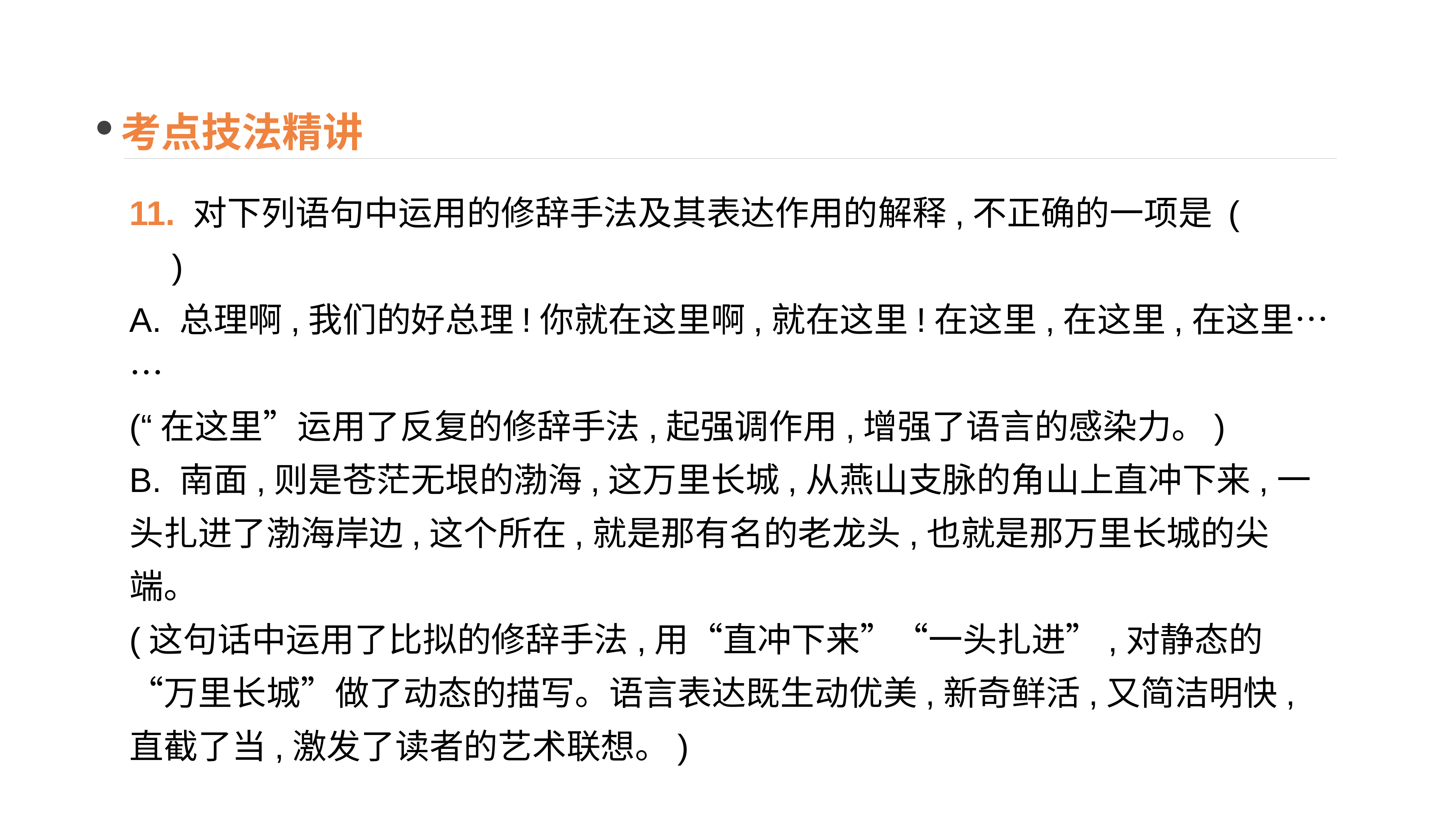

考点技法精讲

11. 对下列语句中运用的修辞手法及其表达作用的解释,不正确的一项是 (　　)
A. 总理啊,我们的好总理!你就在这里啊,就在这里!在这里,在这里,在这里……
(“在这里”运用了反复的修辞手法,起强调作用,增强了语言的感染力。)
B. 南面,则是苍茫无垠的渤海,这万里长城,从燕山支脉的角山上直冲下来,一头扎进了渤海岸边,这个所在,就是那有名的老龙头,也就是那万里长城的尖端。
(这句话中运用了比拟的修辞手法,用“直冲下来”“一头扎进”,对静态的“万里长城”做了动态的描写。语言表达既生动优美,新奇鲜活,又简洁明快,直截了当,激发了读者的艺术联想。)